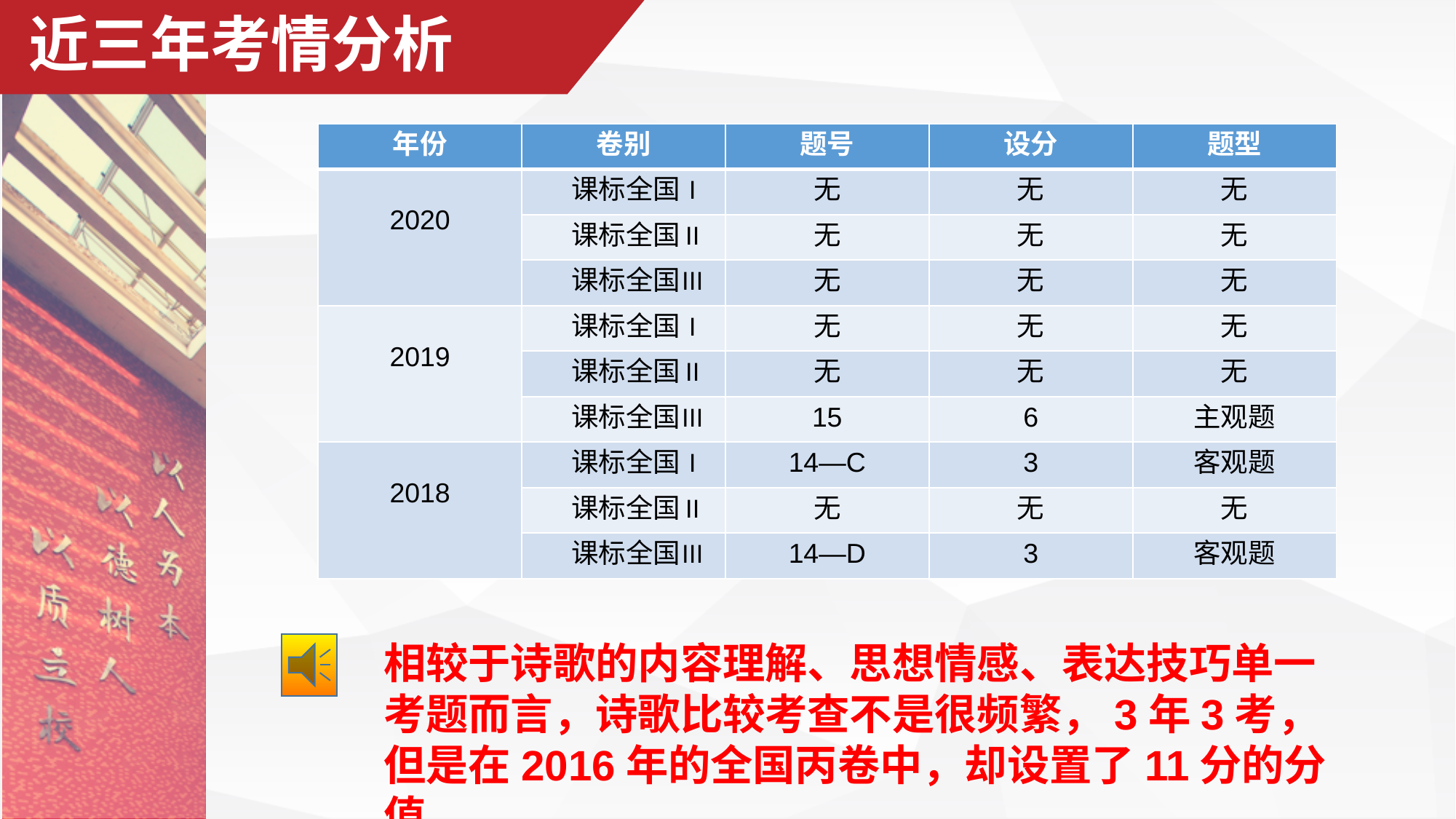

# 近三年考情分析
| 年份 | 卷别 | 题号 | 设分 | 题型 |
| --- | --- | --- | --- | --- |
| 2020 | 课标全国Ⅰ | 无 | 无 | 无 |
|  | 课标全国Ⅱ | 无 | 无 | 无 |
|  | 课标全国Ⅲ | 无 | 无 | 无 |
| 2019 | 课标全国Ⅰ | 无 | 无 | 无 |
|  | 课标全国Ⅱ | 无 | 无 | 无 |
|  | 课标全国Ⅲ | 15 | 6 | 主观题 |
| 2018 | 课标全国Ⅰ | 14—C | 3 | 客观题 |
|  | 课标全国Ⅱ | 无 | 无 | 无 |
|  | 课标全国Ⅲ | 14—D | 3 | 客观题 |
相较于诗歌的内容理解、思想情感、表达技巧单一考题而言，诗歌比较考查不是很频繁，3年3考，但是在2016年的全国丙卷中，却设置了11分的分值。